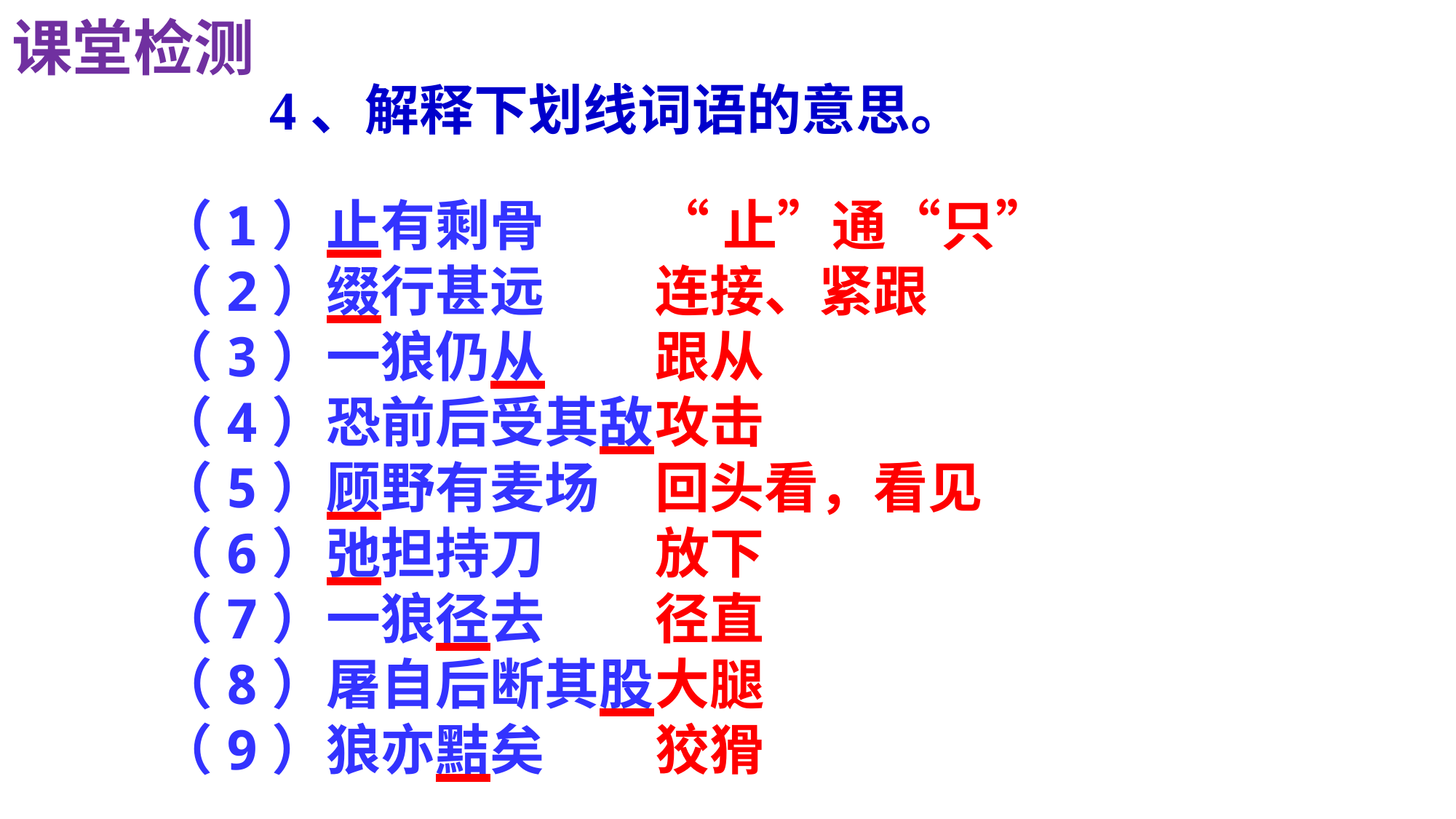

课堂检测
4、解释下划线词语的意思。
（1）止有剩骨
（2）缀行甚远
（3）一狼仍从
（4）恐前后受其敌
（5）顾野有麦场
（6）弛担持刀
（7）一狼径去
（8）屠自后断其股
（9）狼亦黠矣
“止”通“只”
连接、紧跟
跟从
攻击
回头看，看见
放下
径直
大腿
狡猾